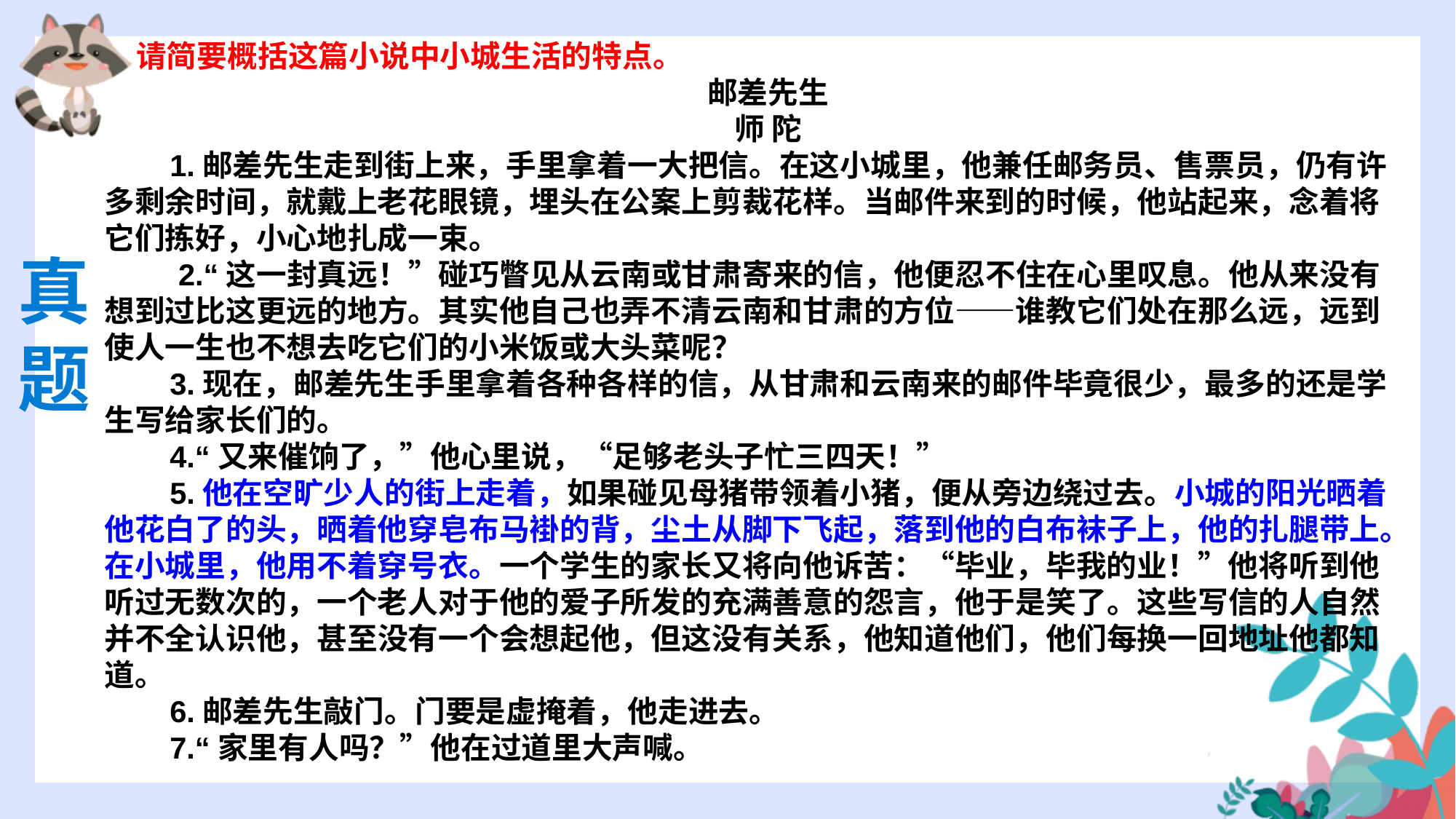

请简要概括这篇小说中小城生活的特点。
邮差先生
师 陀
    1.邮差先生走到街上来，手里拿着一大把信。在这小城里，他兼任邮务员、售票员，仍有许多剩余时间，就戴上老花眼镜，埋头在公案上剪裁花样。当邮件来到的时候，他站起来，念着将它们拣好，小心地扎成一束。
     2.“这一封真远！”碰巧瞥见从云南或甘肃寄来的信，他便忍不住在心里叹息。他从来没有想到过比这更远的地方。其实他自己也弄不清云南和甘肃的方位——谁教它们处在那么远，远到使人一生也不想去吃它们的小米饭或大头菜呢？
    3.现在，邮差先生手里拿着各种各样的信，从甘肃和云南来的邮件毕竟很少，最多的还是学生写给家长们的。
    4.“又来催饷了，”他心里说，“足够老头子忙三四天！”
    5.他在空旷少人的街上走着，如果碰见母猪带领着小猪，便从旁边绕过去。小城的阳光晒着他花白了的头，晒着他穿皂布马褂的背，尘土从脚下飞起，落到他的白布袜子上，他的扎腿带上。在小城里，他用不着穿号衣。一个学生的家长又将向他诉苦：“毕业，毕我的业！”他将听到他听过无数次的，一个老人对于他的爱子所发的充满善意的怨言，他于是笑了。这些写信的人自然并不全认识他，甚至没有一个会想起他，但这没有关系，他知道他们，他们每换一回地址他都知道。
    6.邮差先生敲门。门要是虚掩着，他走进去。
    7.“家里有人吗？”他在过道里大声喊。
真题